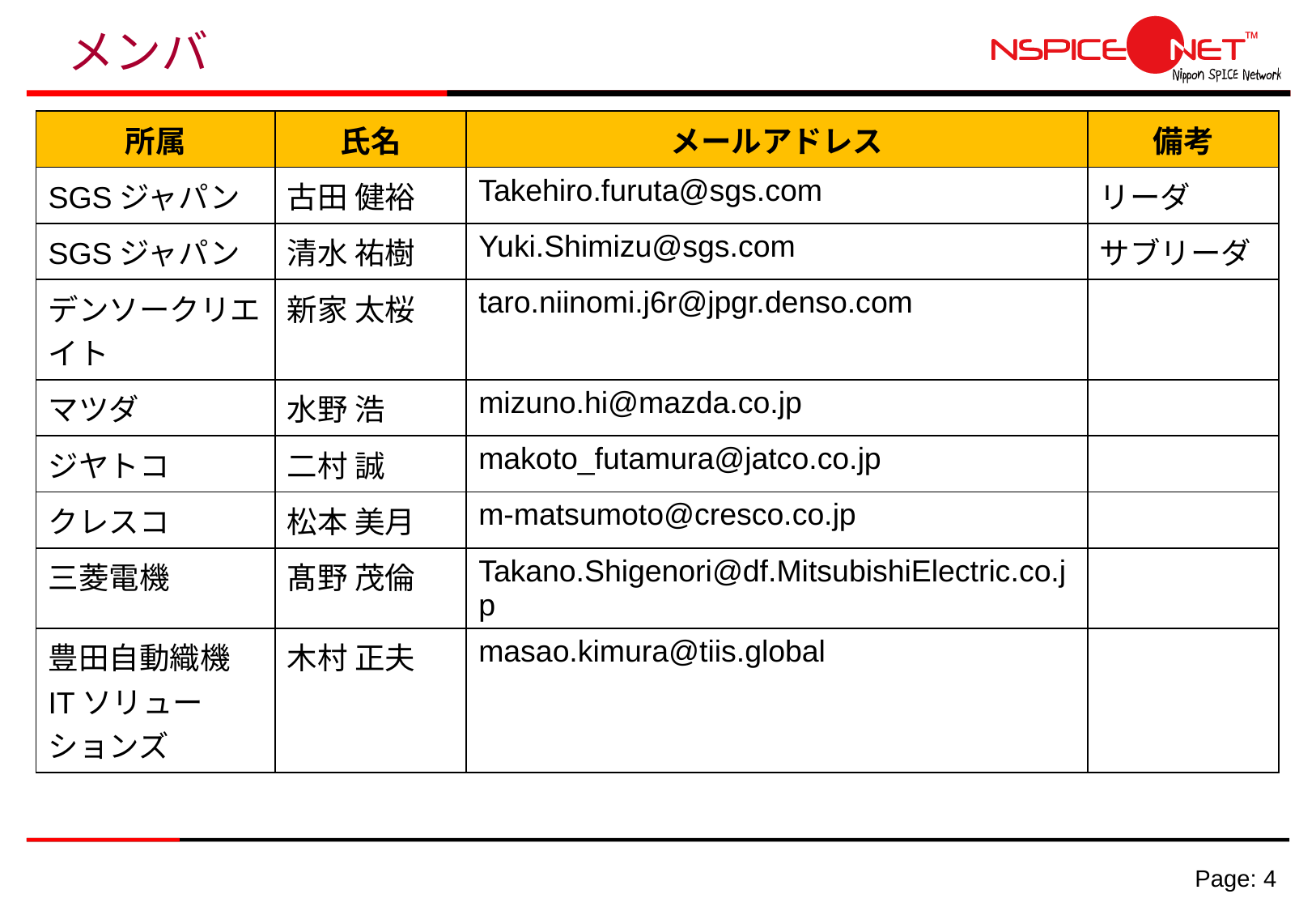

# メンバ
| 所属 | 氏名 | メールアドレス | 備考 |
| --- | --- | --- | --- |
| SGSジャパン | 古田 健裕 | Takehiro.furuta@sgs.com | リーダ |
| SGSジャパン | 清水 祐樹 | Yuki.Shimizu@sgs.com | サブリーダ |
| デンソークリエイト | 新家 太桜 | taro.niinomi.j6r@jpgr.denso.com |  |
| マツダ | 水野 浩 | mizuno.hi@mazda.co.jp |  |
| ジヤトコ | 二村 誠 | makoto\_futamura@jatco.co.jp |  |
| クレスコ | 松本 美月 | m-matsumoto@cresco.co.jp |  |
| 三菱電機 | 髙野 茂倫 | Takano.Shigenori@df.MitsubishiElectric.co.jp |  |
| 豊田自動織機 ITソリューションズ | 木村 正夫 | masao.kimura@tiis.global |  |